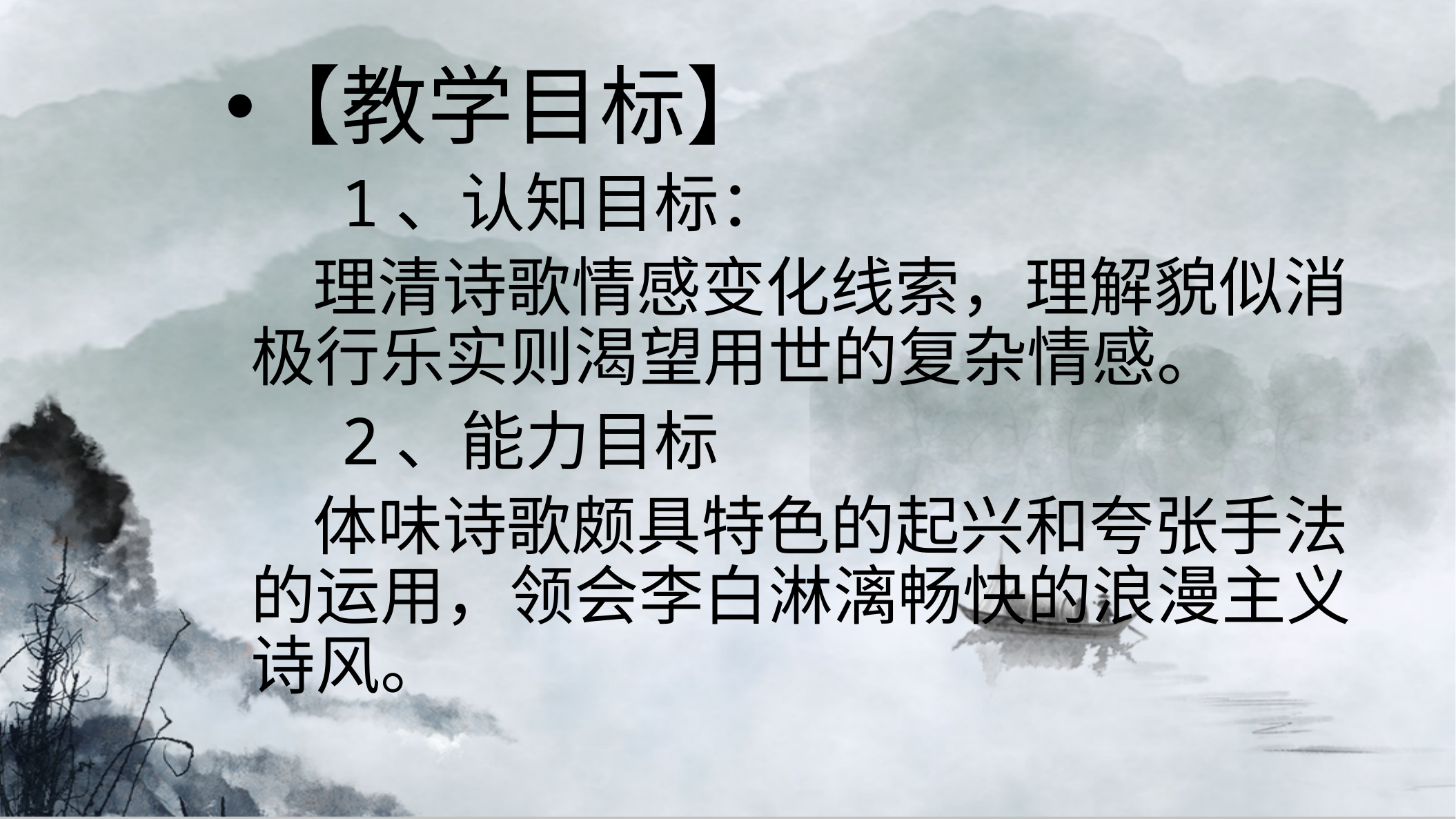

【教学目标】
   1、认知目标：
     理清诗歌情感变化线索，理解貌似消极行乐实则渴望用世的复杂情感。
   2、能力目标
     体味诗歌颇具特色的起兴和夸张手法的运用，领会李白淋漓畅快的浪漫主义诗风。